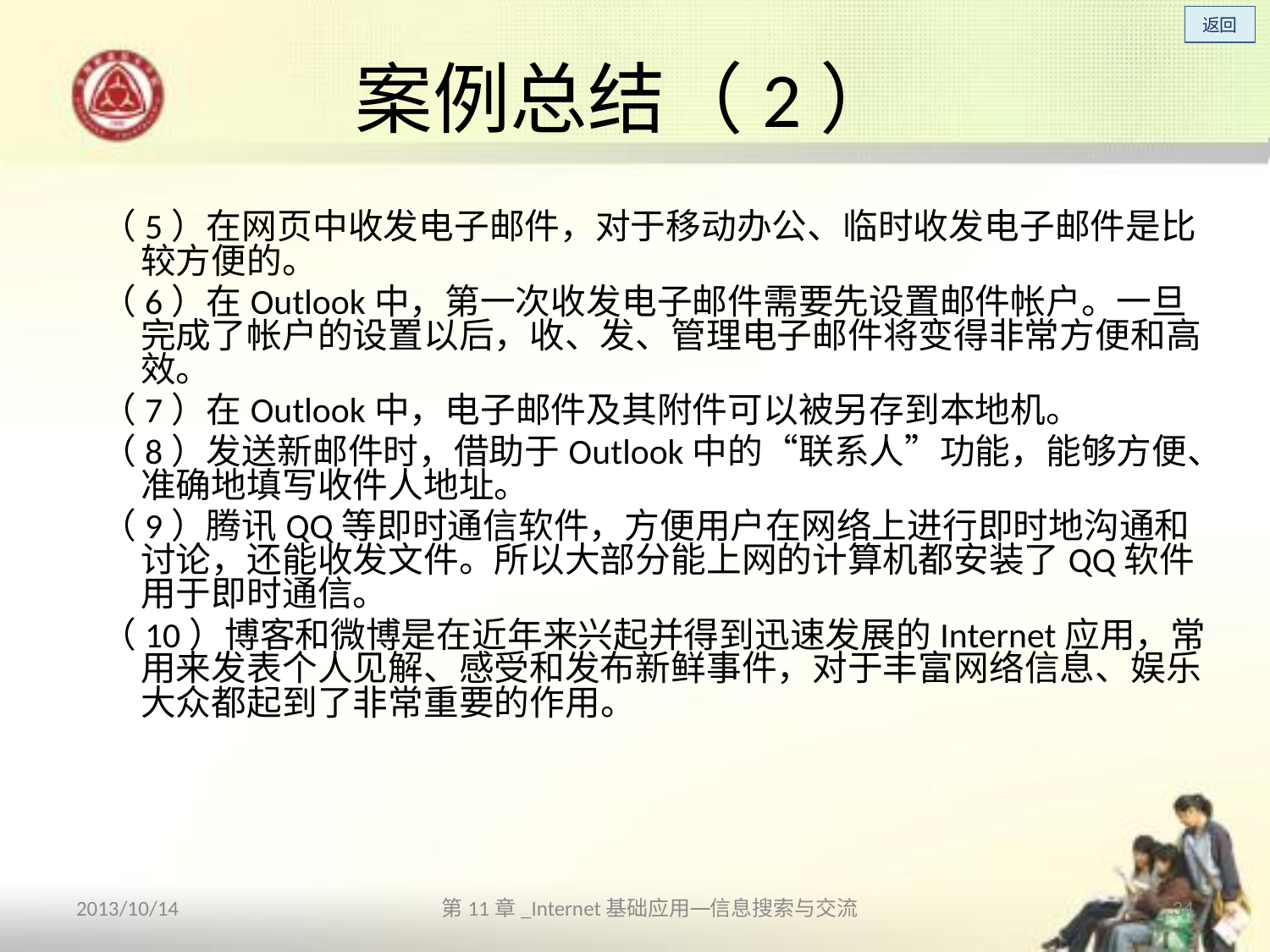

# 案例总结（2）
（5）在网页中收发电子邮件，对于移动办公、临时收发电子邮件是比较方便的。
（6）在Outlook中，第一次收发电子邮件需要先设置邮件帐户。一旦完成了帐户的设置以后，收、发、管理电子邮件将变得非常方便和高效。
（7）在Outlook中，电子邮件及其附件可以被另存到本地机。
（8）发送新邮件时，借助于Outlook中的“联系人”功能，能够方便、准确地填写收件人地址。
（9）腾讯QQ等即时通信软件，方便用户在网络上进行即时地沟通和讨论，还能收发文件。所以大部分能上网的计算机都安装了QQ软件用于即时通信。
（10）博客和微博是在近年来兴起并得到迅速发展的Internet应用，常用来发表个人见解、感受和发布新鲜事件，对于丰富网络信息、娱乐大众都起到了非常重要的作用。
2013/10/14
第11章_Internet基础应用—信息搜索与交流
34